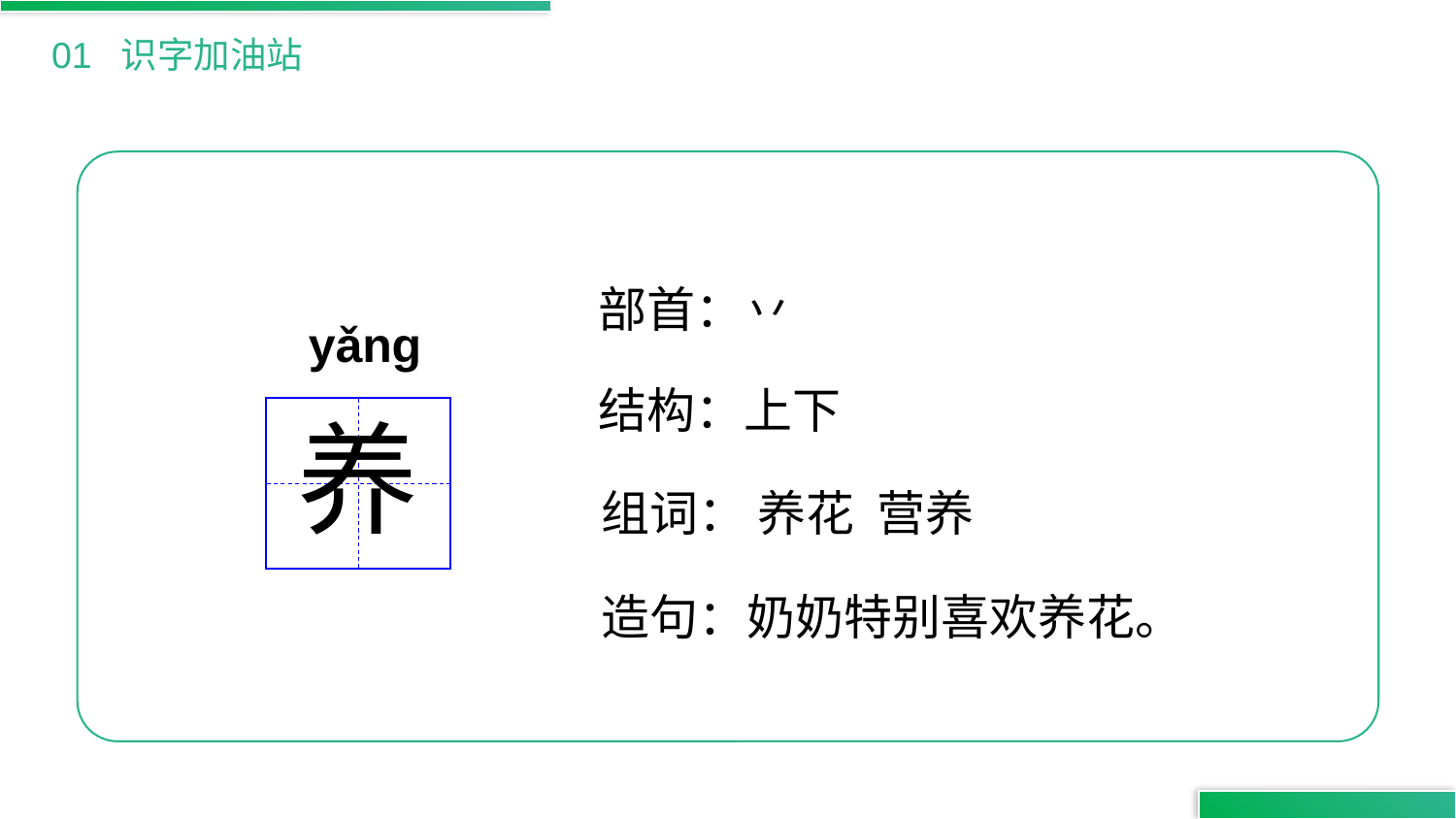

01  识字加油站
部首：丷
 yǎng
结构：上下

养
组词： 养花  营养
造句：奶奶特别喜欢养花。